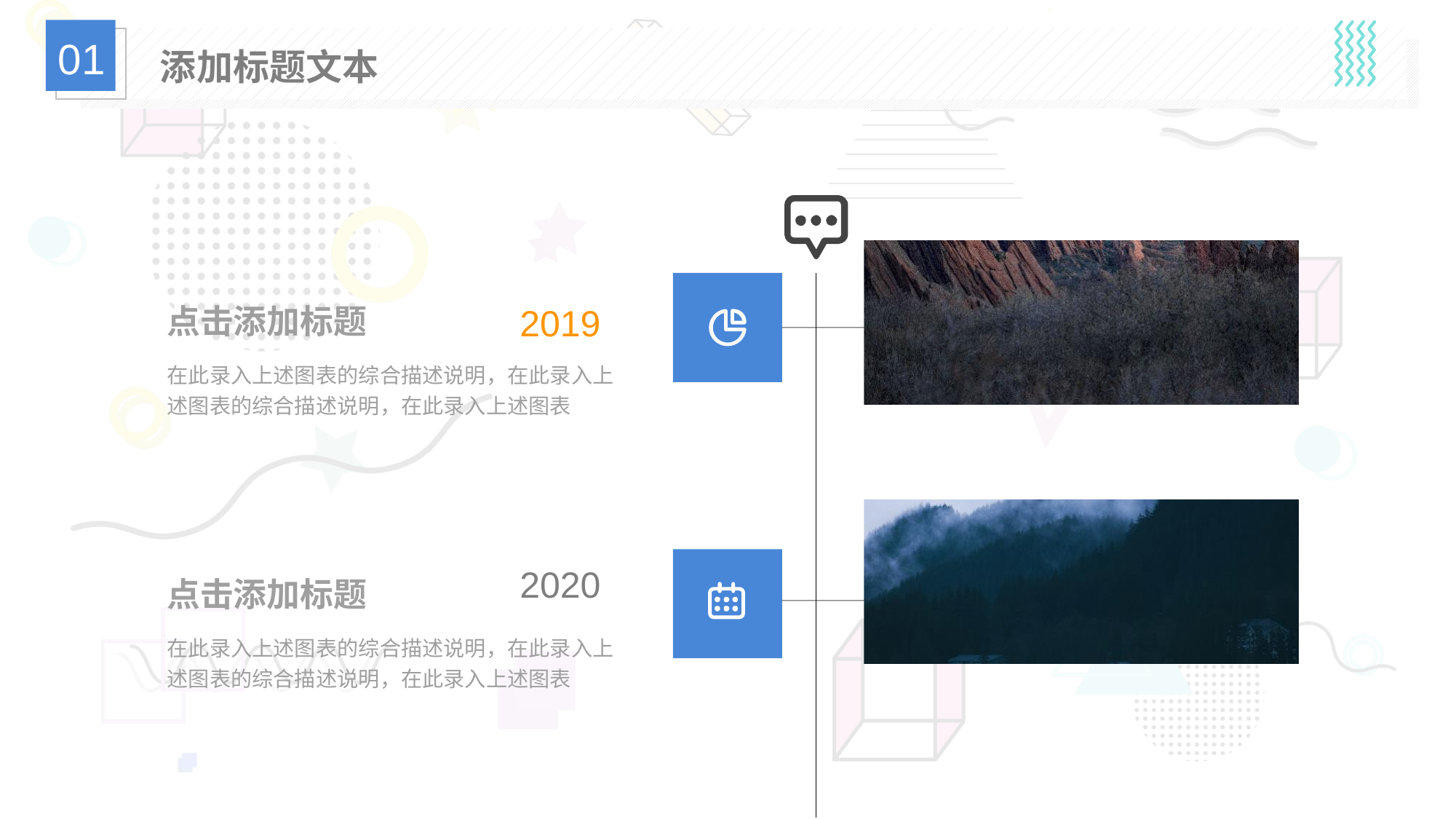

01
添加标题文本

点击添加标题
2019
在此录入上述图表的综合描述说明，在此录入上述图表的综合描述说明，在此录入上述图表

2020
点击添加标题

在此录入上述图表的综合描述说明，在此录入上述图表的综合描述说明，在此录入上述图表